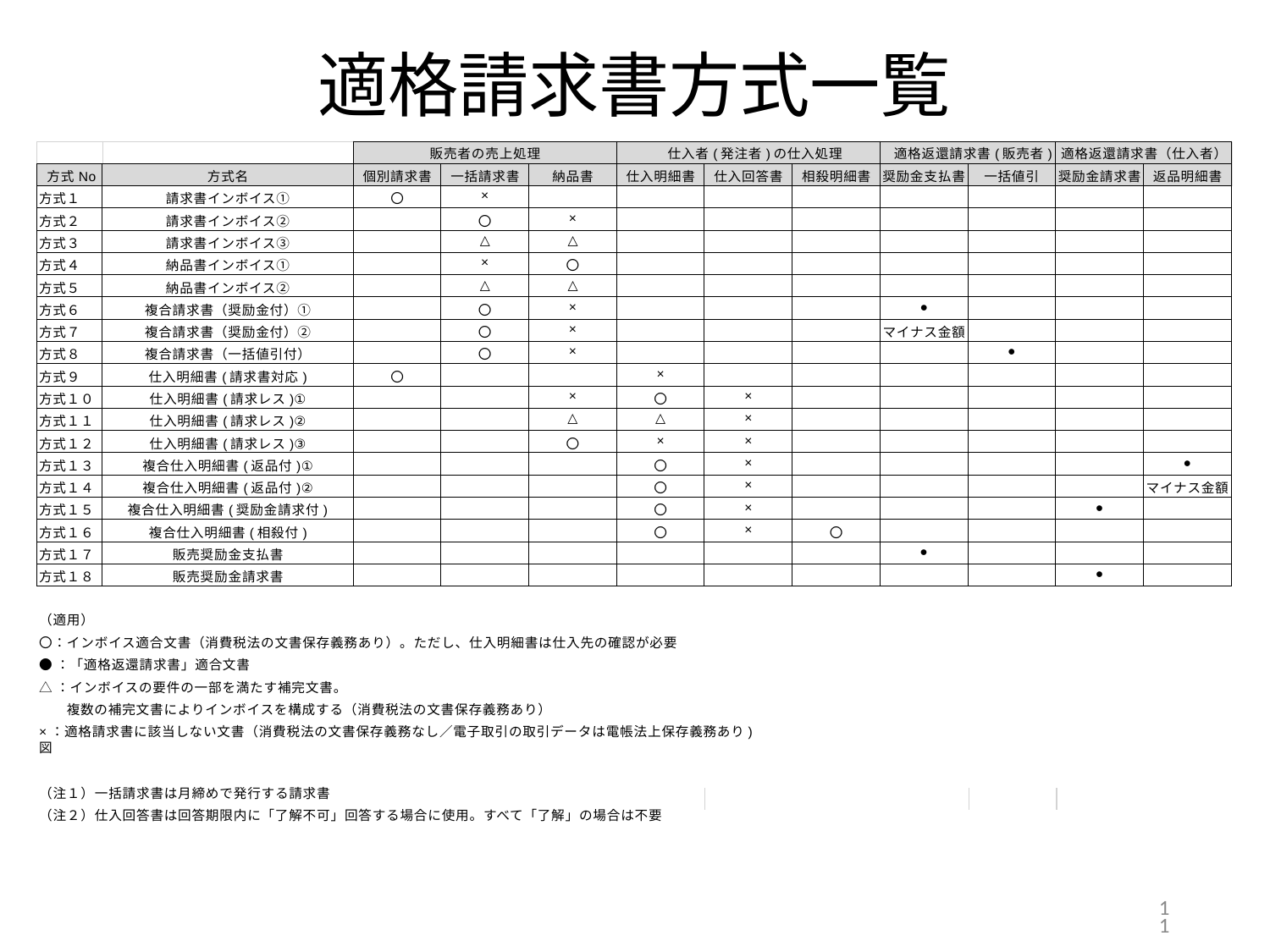

# 適格請求書方式一覧

|  |  | 販売者の売上処理 |  |  | 仕入者(発注者)の仕入処理 |  |  | 適格返還請求書(販売者) |  | 適格返還請求書（仕入者） |  |
| --- | --- | --- | --- | --- | --- | --- | --- | --- | --- | --- | --- |
| 方式No | 方式名 | 個別請求書 | 一括請求書 | 納品書 | 仕入明細書 | 仕入回答書 | 相殺明細書 | 奨励金支払書 | 一括値引 | 奨励金請求書 | 返品明細書 |
| 方式１ | 請求書インボイス① | 〇 | × |  |  |  |  |  |  |  |  |
| 方式２ | 請求書インボイス② |  | 〇 | × |  |  |  |  |  |  |  |
| 方式３ | 請求書インボイス③ |  | △ | △ |  |  |  |  |  |  |  |
| 方式４ | 納品書インボイス① |  | × | 〇 |  |  |  |  |  |  |  |
| 方式５ | 納品書インボイス② |  | △ | △ |  |  |  |  |  |  |  |
| 方式６ | 複合請求書（奨励金付）① |  | 〇 | × |  |  |  | ● |  |  |  |
| 方式７ | 複合請求書（奨励金付）② |  | 〇 | × |  |  |  | マイナス金額 |  |  |  |
| 方式８ | 複合請求書（一括値引付） |  | 〇 | × |  |  |  |  | ● |  |  |
| 方式９ | 仕入明細書(請求書対応) | 〇 |  |  | × |  |  |  |  |  |  |
| 方式１０ | 仕入明細書(請求レス)① |  |  | × | 〇 | × |  |  |  |  |  |
| 方式１１ | 仕入明細書(請求レス)② |  |  | △ | △ | × |  |  |  |  |  |
| 方式１２ | 仕入明細書(請求レス)③ |  |  | 〇 | × | × |  |  |  |  |  |
| 方式１３ | 複合仕入明細書(返品付)① |  |  |  | 〇 | × |  |  |  |  | ● |
| 方式１４ | 複合仕入明細書(返品付)② |  |  |  | 〇 | × |  |  |  |  | マイナス金額 |
| 方式１５ | 複合仕入明細書(奨励金請求付) |  |  |  | 〇 | × |  |  |  | ● |  |
| 方式１６ | 複合仕入明細書(相殺付) |  |  |  | 〇 | × | 〇 |  |  |  |  |
| 方式１７ | 販売奨励金支払書 |  |  |  |  |  |  | ● |  |  |  |
| 方式１８ | 販売奨励金請求書 |  |  |  |  |  |  |  |  | ● |  |

（適用）
〇：インボイス適合文書（消費税法の文書保存義務あり）。ただし、仕入明細書は仕入先の確認が必要
●：「適格返還請求書」適合文書
△：インボイスの要件の一部を満たす補完文書。
複数の補完文書によりインボイスを構成する（消費税法の文書保存義務あり）
×：適格請求書に該当しない文書（消費税法の文書保存義務なし／電子取引の取引データは電帳法上保存義務あり)図

（注１）一括請求書は月締めで発行する請求書
（注２）仕入回答書は回答期限内に「了解不可」回答する場合に使用。すべて「了解」の場合は不要

11